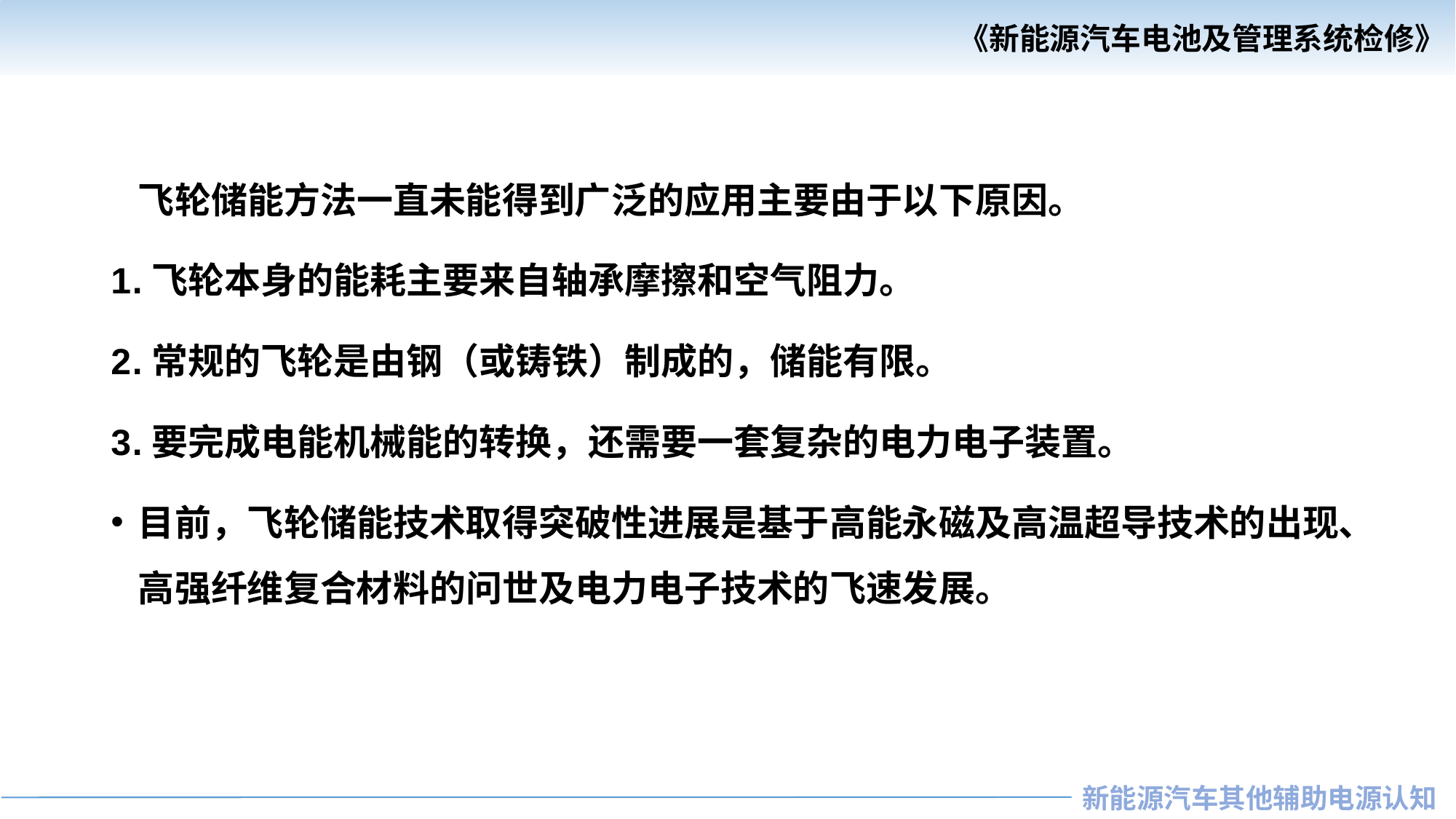

飞轮储能方法一直未能得到广泛的应用主要由于以下原因。
飞轮本身的能耗主要来自轴承摩擦和空气阻力。
常规的飞轮是由钢（或铸铁）制成的，储能有限。
要完成电能机械能的转换，还需要一套复杂的电力电子装置。
目前，飞轮储能技术取得突破性进展是基于高能永磁及高温超导技术的出现、高强纤维复合材料的问世及电力电子技术的飞速发展。